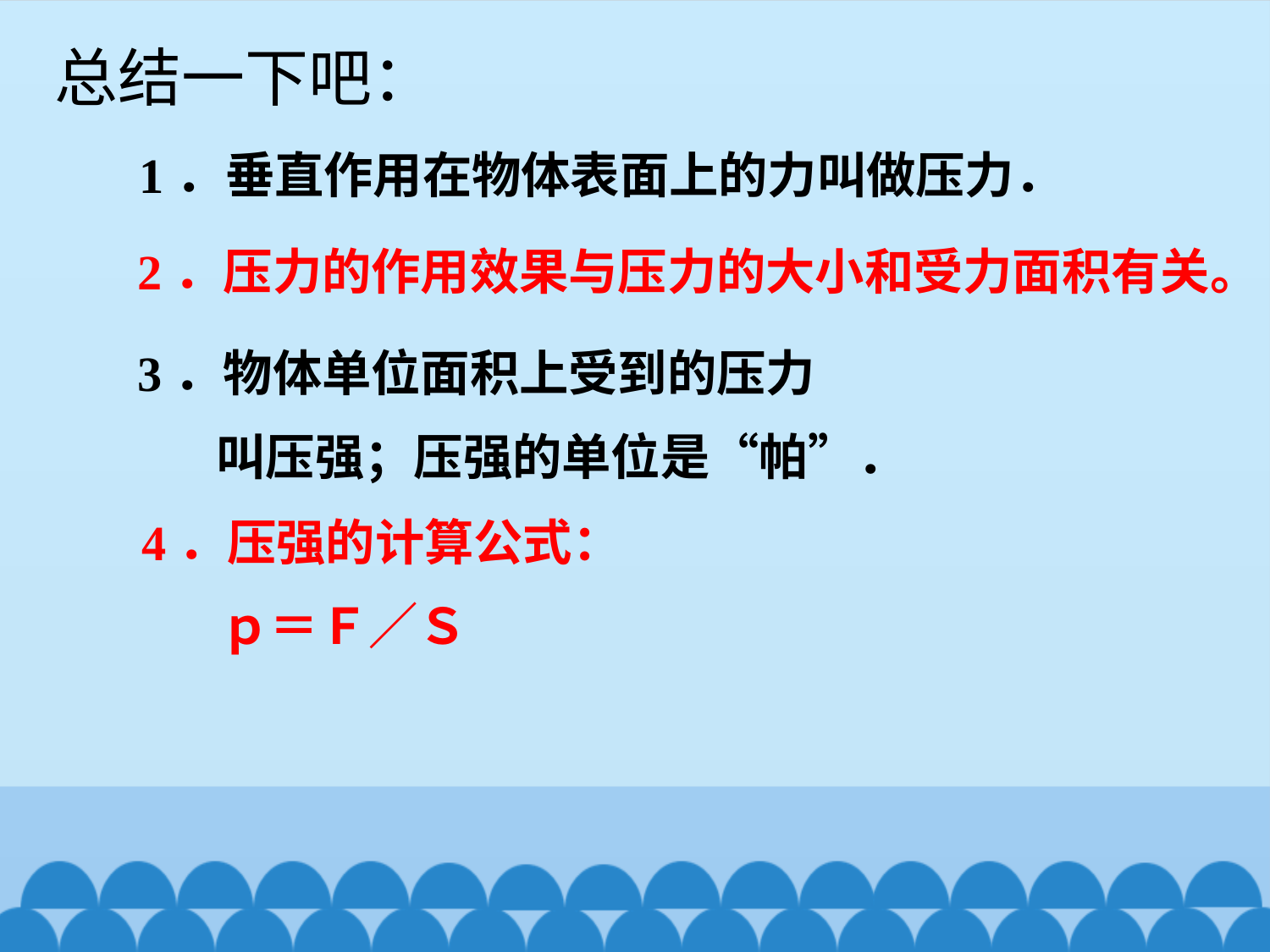

总结一下吧：
1．垂直作用在物体表面上的力叫做压力．
2．压力的作用效果与压力的大小和受力面积有关。
3．物体单位面积上受到的压力
      叫压强；压强的单位是“帕”．
4．压强的计算公式：
      ｐ＝Ｆ／Ｓ